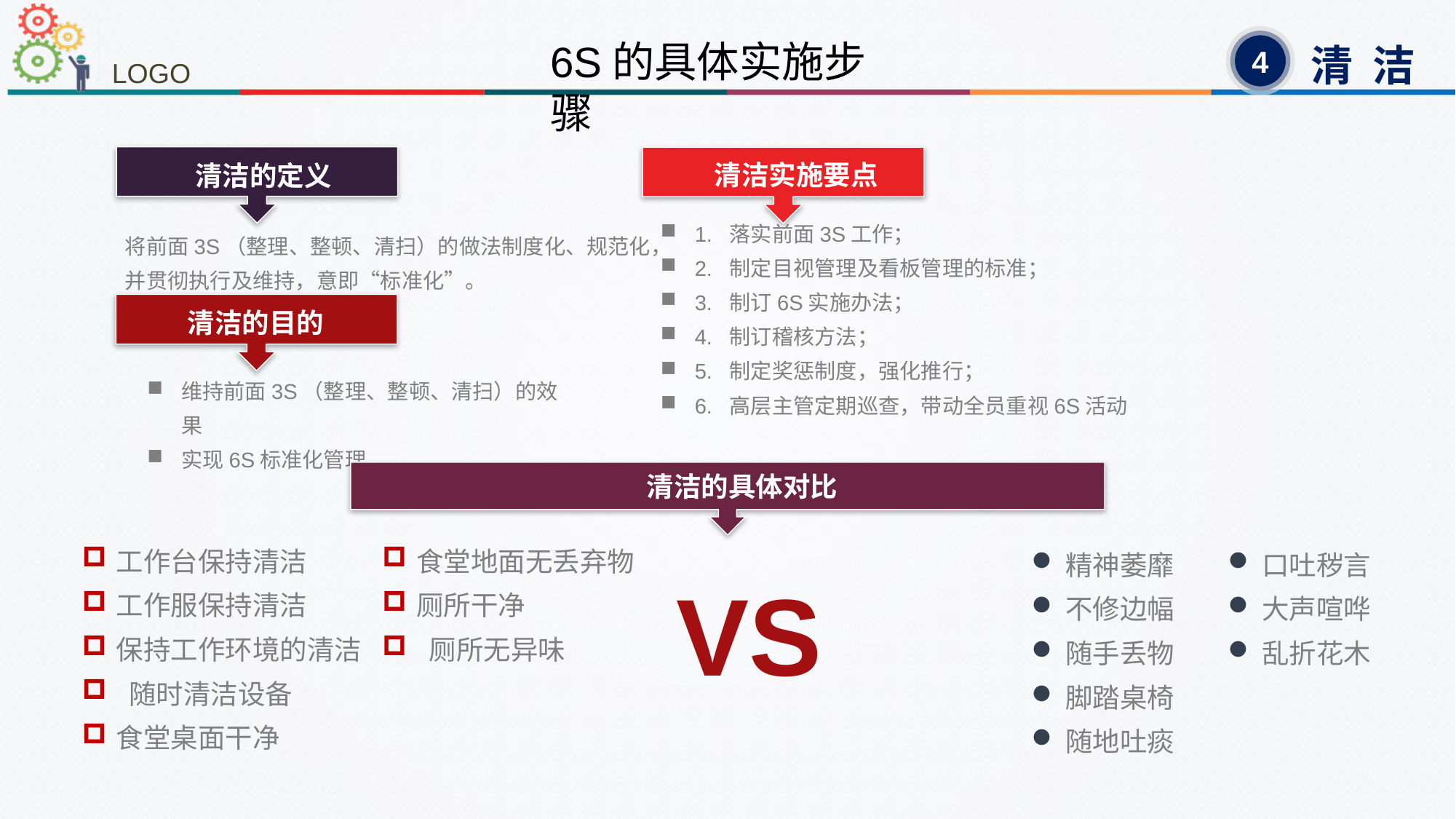

清  洁
6S的具体实施步骤
4
清洁实施要点

清洁的定义
1.  落实前面3S工作；
2.  制定目视管理及看板管理的标准；
3.  制订6S实施办法；
4.  制订稽核方法；
5.  制定奖惩制度，强化推行；
6.  高层主管定期巡查，带动全员重视6S活动
将前面3S（整理、整顿、清扫）的做法制度化、规范化，并贯彻执行及维持，意即“标准化”。
清洁的目的

维持前面3S（整理、整顿、清扫）的效果
实现6S标准化管理
清洁的具体对比

工作台保持清洁
工作服保持清洁
保持工作环境的清洁
 随时清洁设备
食堂桌面干净
食堂地面无丢弃物
厕所干净
 厕所无异味
精神萎靡
不修边幅
随手丢物
脚踏桌椅
随地吐痰
口吐秽言
大声喧哗
乱折花木
VS